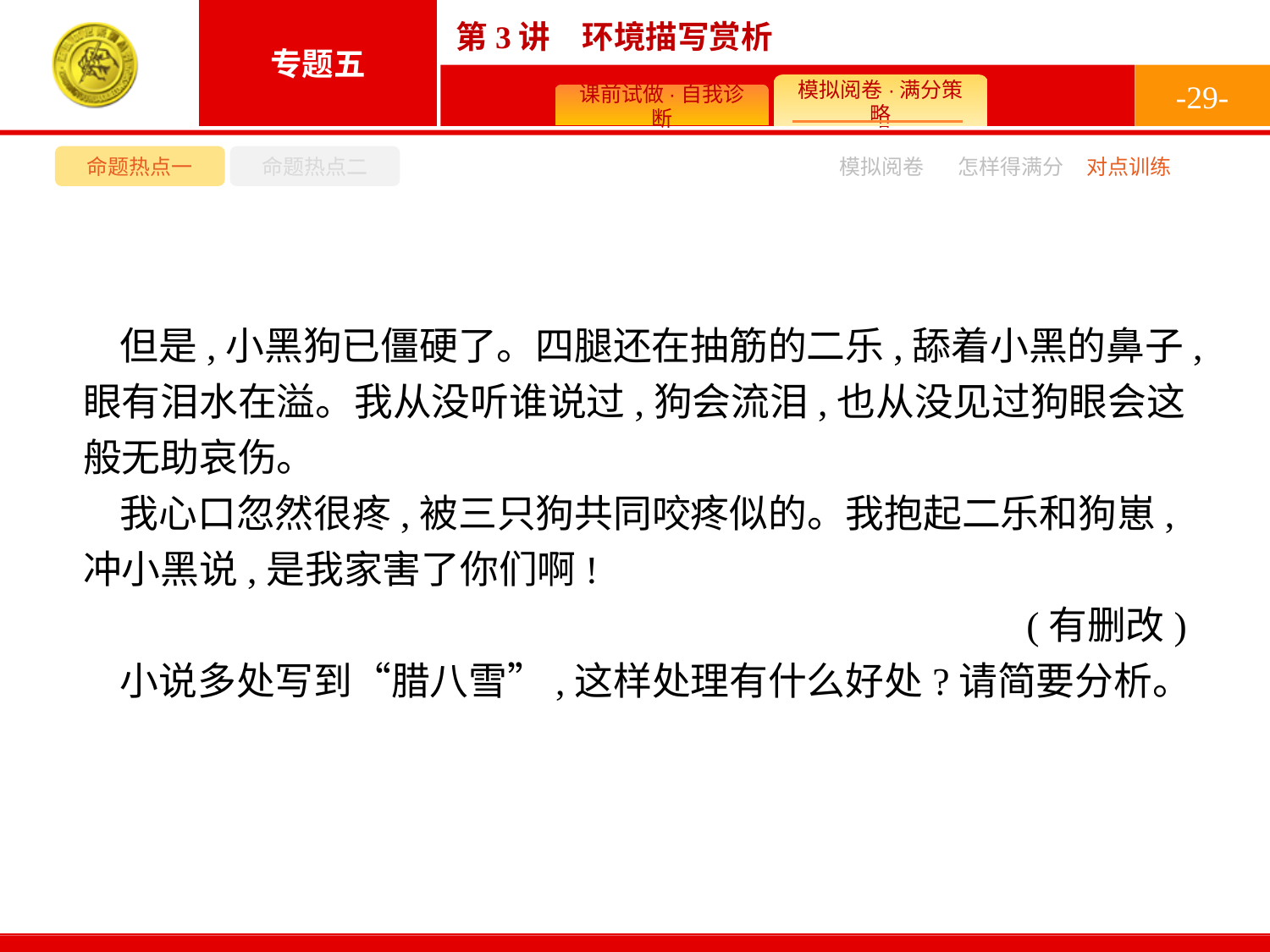

-29-
命题热点一
命题热点二
模拟阅卷
怎样得满分
对点训练
但是,小黑狗已僵硬了。四腿还在抽筋的二乐,舔着小黑的鼻子,眼有泪水在溢。我从没听谁说过,狗会流泪,也从没见过狗眼会这般无助哀伤。
我心口忽然很疼,被三只狗共同咬疼似的。我抱起二乐和狗崽,冲小黑说,是我家害了你们啊!
(有删改)
小说多处写到“腊八雪”,这样处理有什么好处?请简要分析。